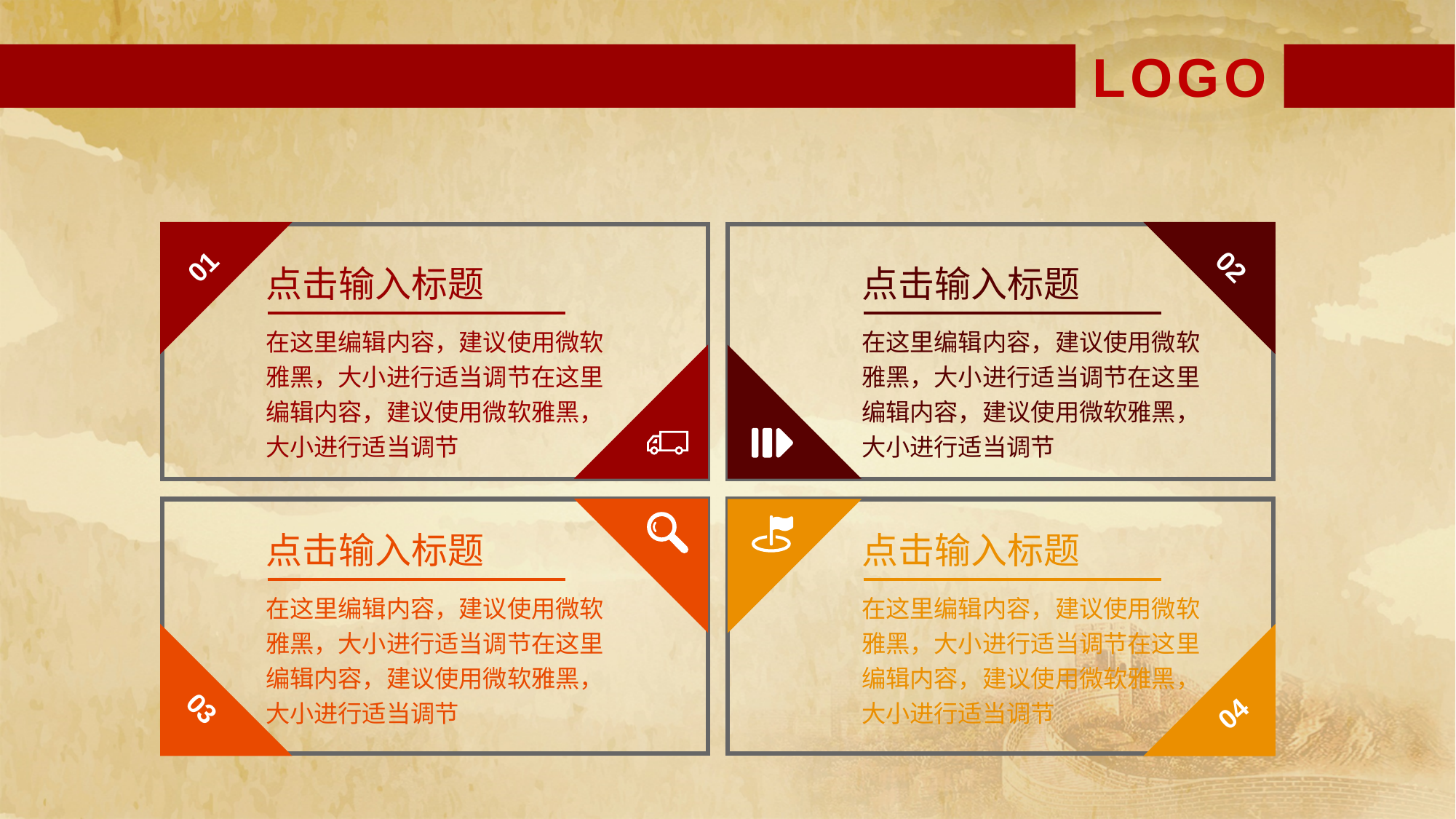

LOGO

01
点击输入标题
在这里编辑内容，建议使用微软雅黑，大小进行适当调节在这里编辑内容，建议使用微软雅黑，大小进行适当调节

02
点击输入标题
在这里编辑内容，建议使用微软雅黑，大小进行适当调节在这里编辑内容，建议使用微软雅黑，大小进行适当调节

点击输入标题
在这里编辑内容，建议使用微软雅黑，大小进行适当调节在这里编辑内容，建议使用微软雅黑，大小进行适当调节

03

点击输入标题
在这里编辑内容，建议使用微软雅黑，大小进行适当调节在这里编辑内容，建议使用微软雅黑，大小进行适当调节

04